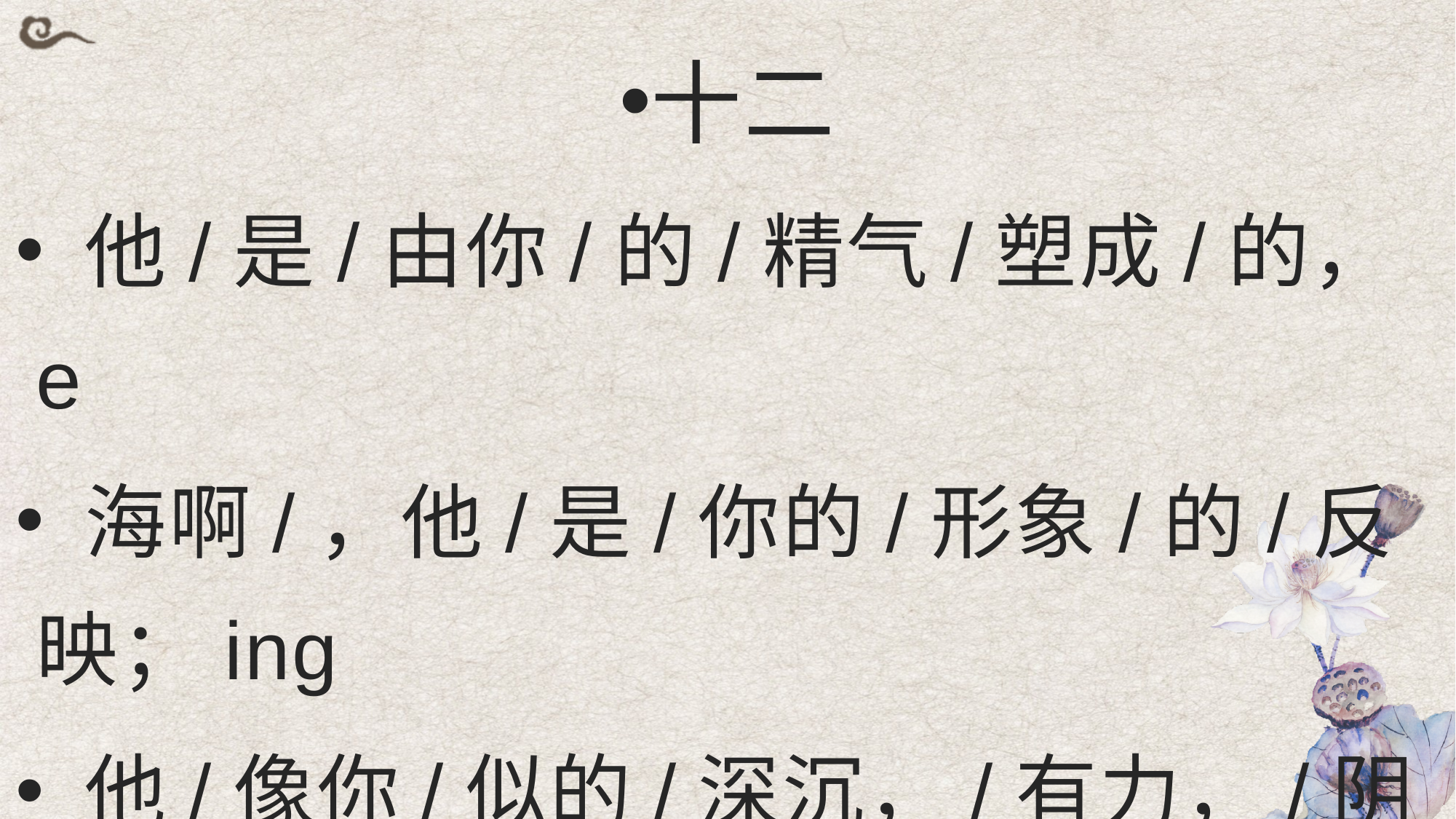

十二
 他/是/由你/的/精气/塑成/的，e
 海啊/，他/是/你的/形象/的/反映；ing
 他/像你/似的/深沉，/有力，/阴郁u，
 他/也/倔强/得/和你/一样。ang
#